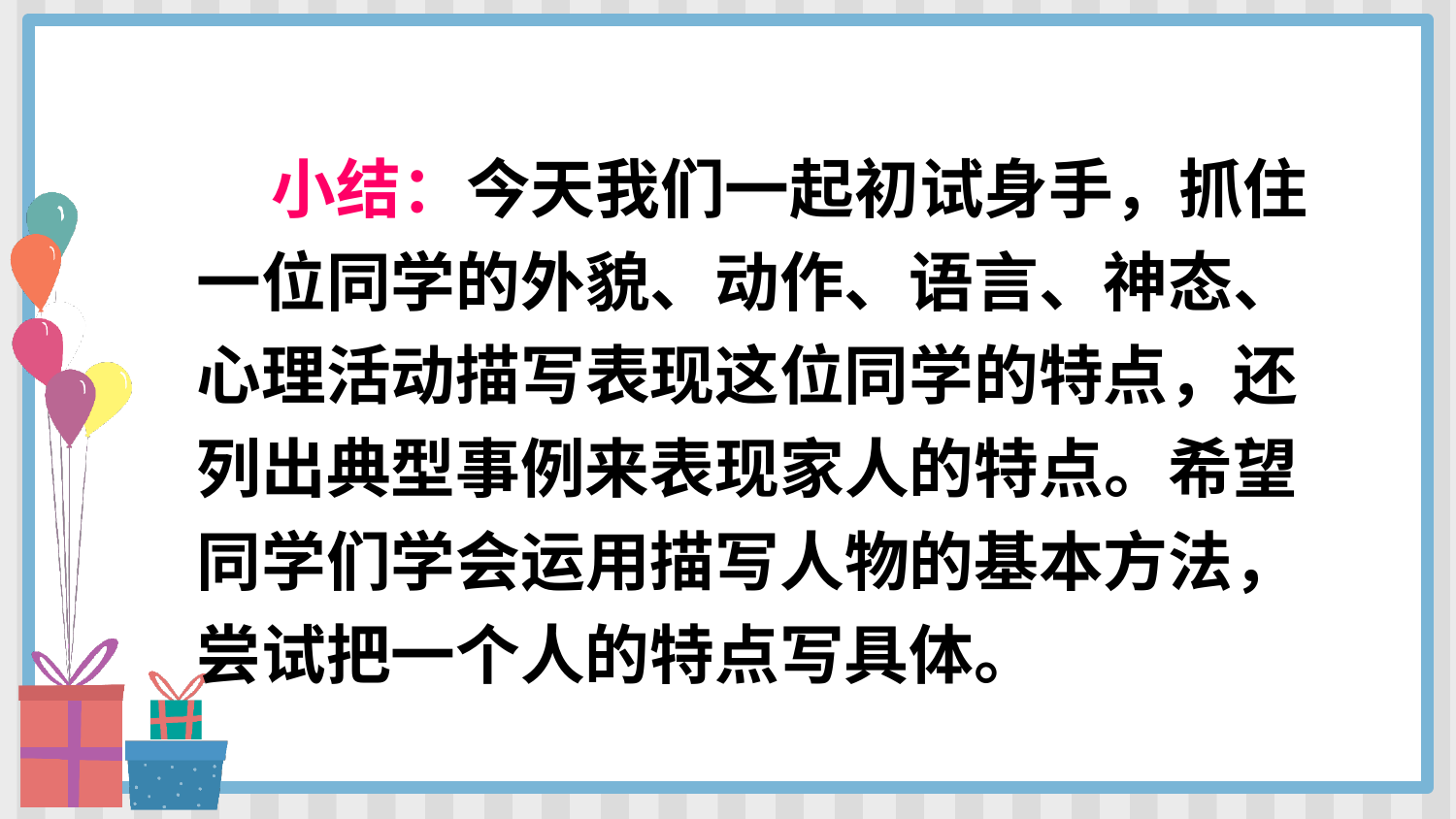

小结：今天我们一起初试身手，抓住一位同学的外貌、动作、语言、神态、心理活动描写表现这位同学的特点，还列出典型事例来表现家人的特点。希望同学们学会运用描写人物的基本方法，尝试把一个人的特点写具体。